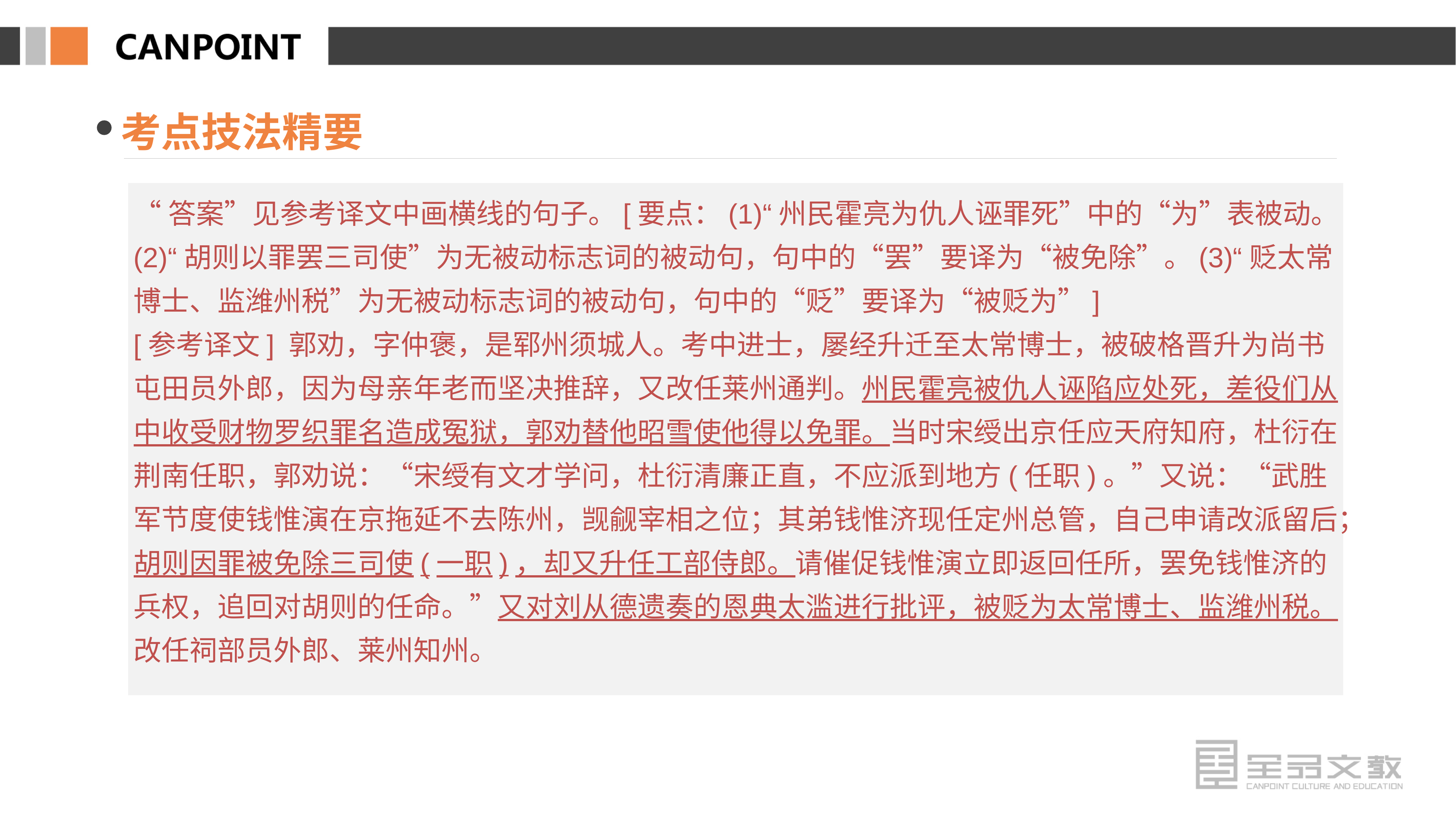

考点技法精要

“答案”见参考译文中画横线的句子。[要点：(1)“州民霍亮为仇人诬罪死”中的“为”表被动。(2)“胡则以罪罢三司使”为无被动标志词的被动句，句中的“罢”要译为“被免除”。(3)“贬太常博士、监潍州税”为无被动标志词的被动句，句中的“贬”要译为“被贬为”]
[参考译文] 郭劝，字仲褒，是郓州须城人。考中进士，屡经升迁至太常博士，被破格晋升为尚书屯田员外郎，因为母亲年老而坚决推辞，又改任莱州通判。州民霍亮被仇人诬陷应处死，差役们从中收受财物罗织罪名造成冤狱，郭劝替他昭雪使他得以免罪。当时宋绶出京任应天府知府，杜衍在荆南任职，郭劝说：“宋绶有文才学问，杜衍清廉正直，不应派到地方(任职)。”又说：“武胜军节度使钱惟演在京拖延不去陈州，觊觎宰相之位；其弟钱惟济现任定州总管，自己申请改派留后；胡则因罪被免除三司使(一职)，却又升任工部侍郎。请催促钱惟演立即返回任所，罢免钱惟济的兵权，追回对胡则的任命。”又对刘从德遗奏的恩典太滥进行批评，被贬为太常博士、监潍州税。 改任祠部员外郎、莱州知州。